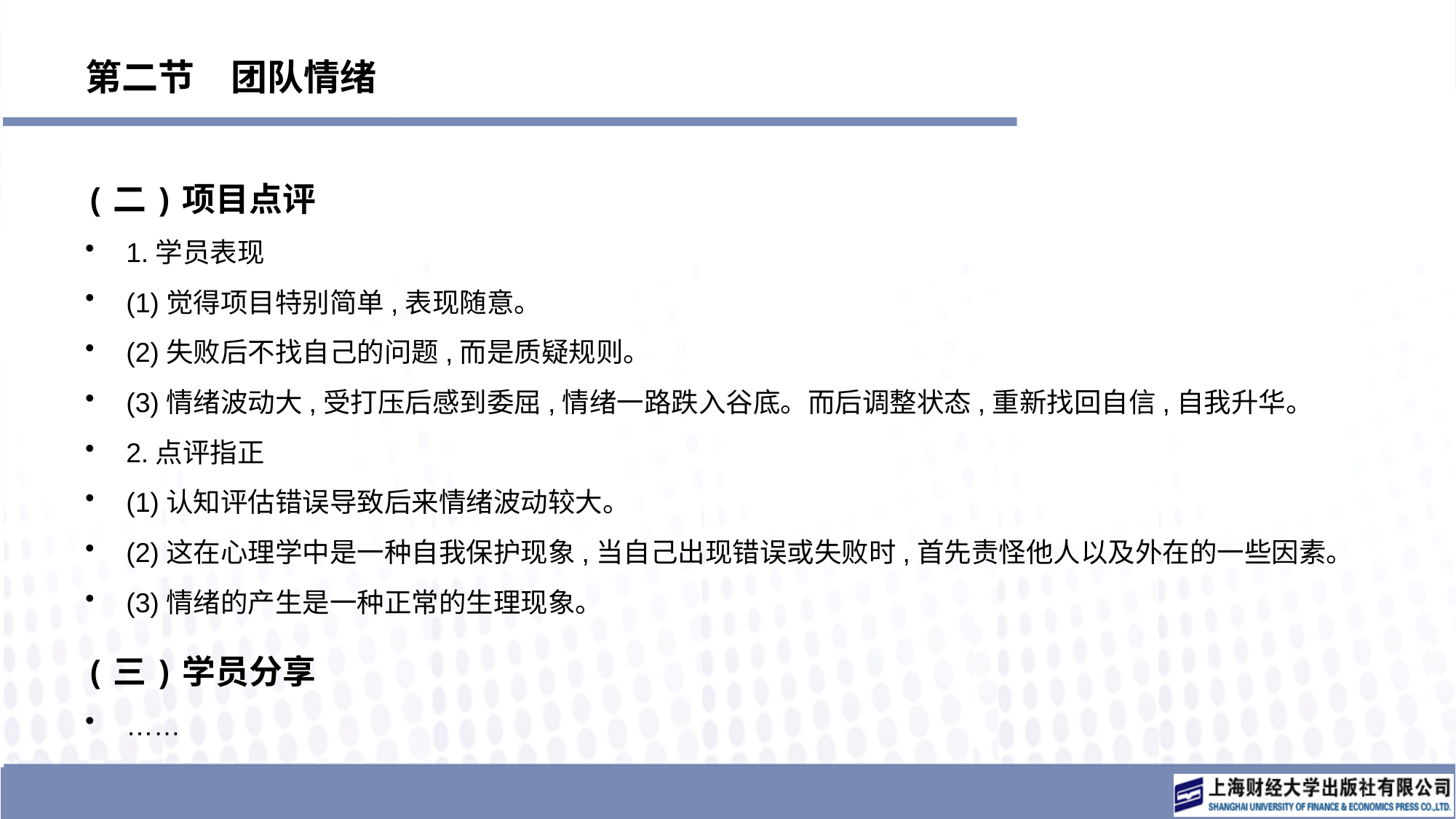

# 第二节　团队情绪
(二)项目点评
1.学员表现
(1)觉得项目特别简单,表现随意。
(2)失败后不找自己的问题,而是质疑规则。
(3)情绪波动大,受打压后感到委屈,情绪一路跌入谷底。而后调整状态,重新找回自信,自我升华。
2.点评指正
(1)认知评估错误导致后来情绪波动较大。
(2)这在心理学中是一种自我保护现象,当自己出现错误或失败时,首先责怪他人以及外在的一些因素。
(3)情绪的产生是一种正常的生理现象。
(三)学员分享
……